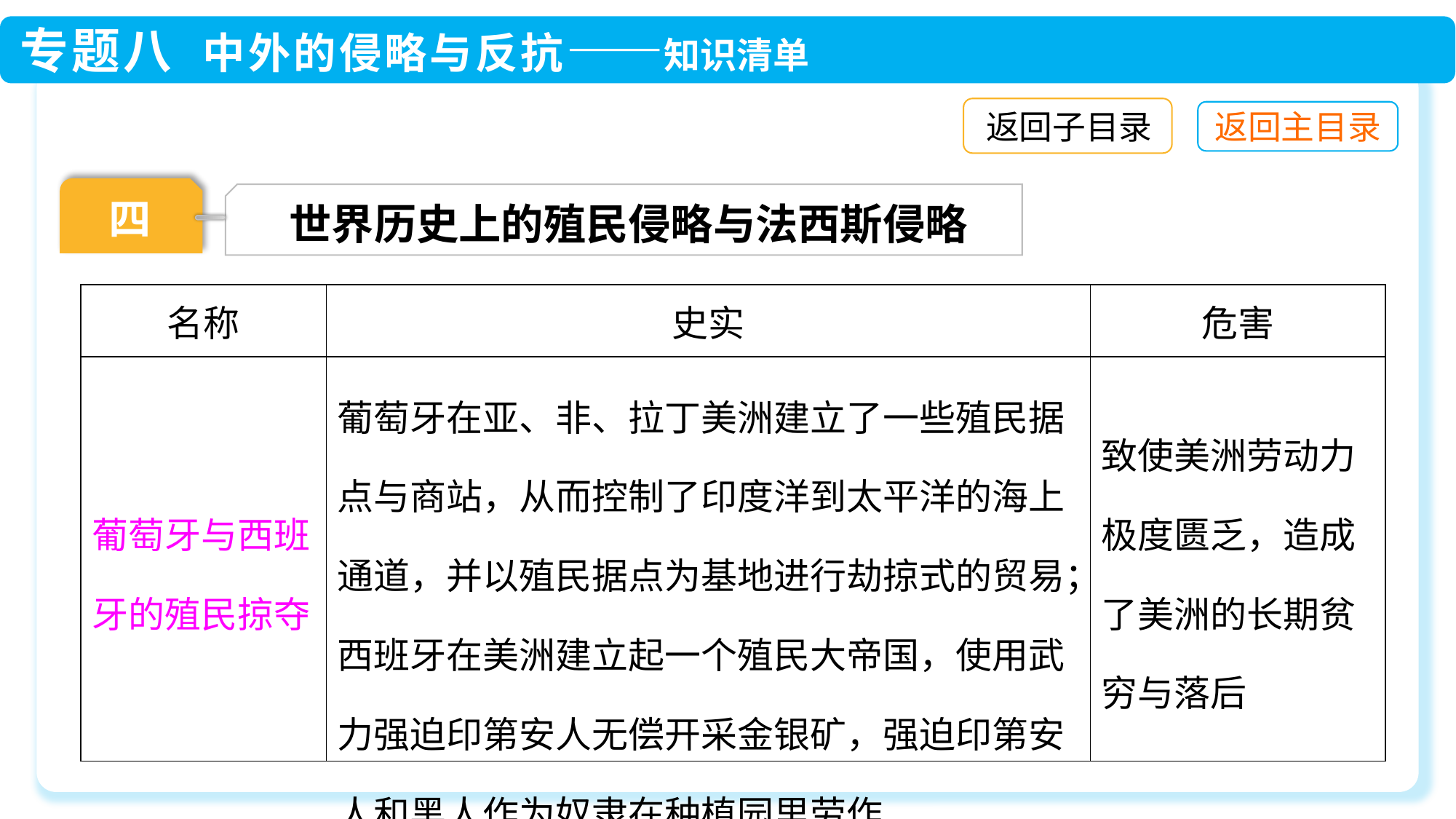

返回子目录
四
世界历史上的殖民侵略与法西斯侵略

| 名称 | 史实 | 危害 |
| --- | --- | --- |
| 葡萄牙与西班牙的殖民掠夺 | 葡萄牙在亚、非、拉丁美洲建立了一些殖民据点与商站，从而控制了印度洋到太平洋的海上通道，并以殖民据点为基地进行劫掠式的贸易；西班牙在美洲建立起一个殖民大帝国，使用武力强迫印第安人无偿开采金银矿，强迫印第安人和黑人作为奴隶在种植园里劳作 | 致使美洲劳动力极度匮乏，造成了美洲的长期贫穷与落后 |